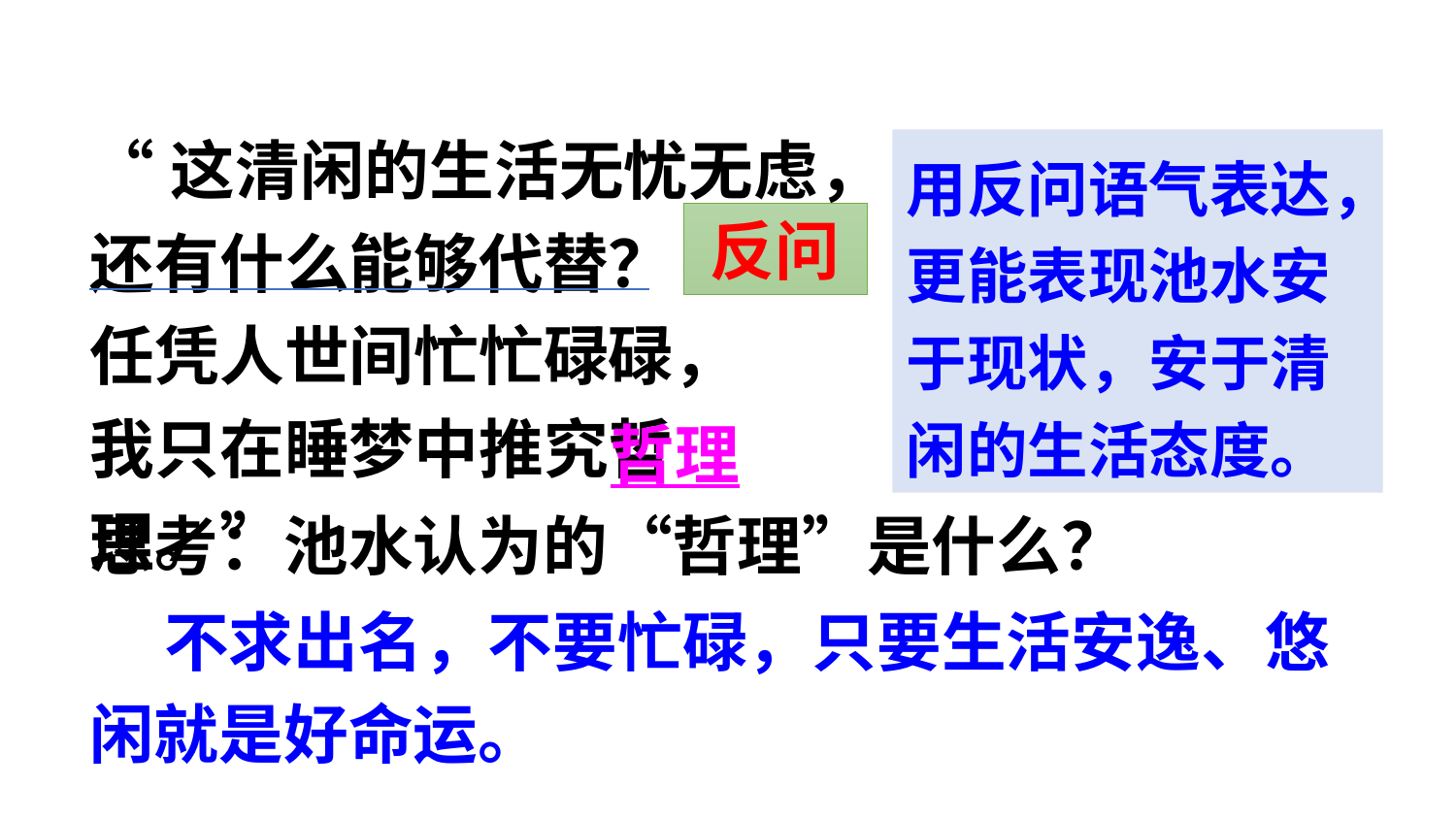

“这清闲的生活无忧无虑，
还有什么能够代替？
任凭人世间忙忙碌碌，
我只在睡梦中推究哲理。”
用反问语气表达，更能表现池水安于现状，安于清闲的生活态度。
反问
哲理
思考：池水认为的“哲理”是什么？
    不求出名，不要忙碌，只要生活安逸、悠闲就是好命运。